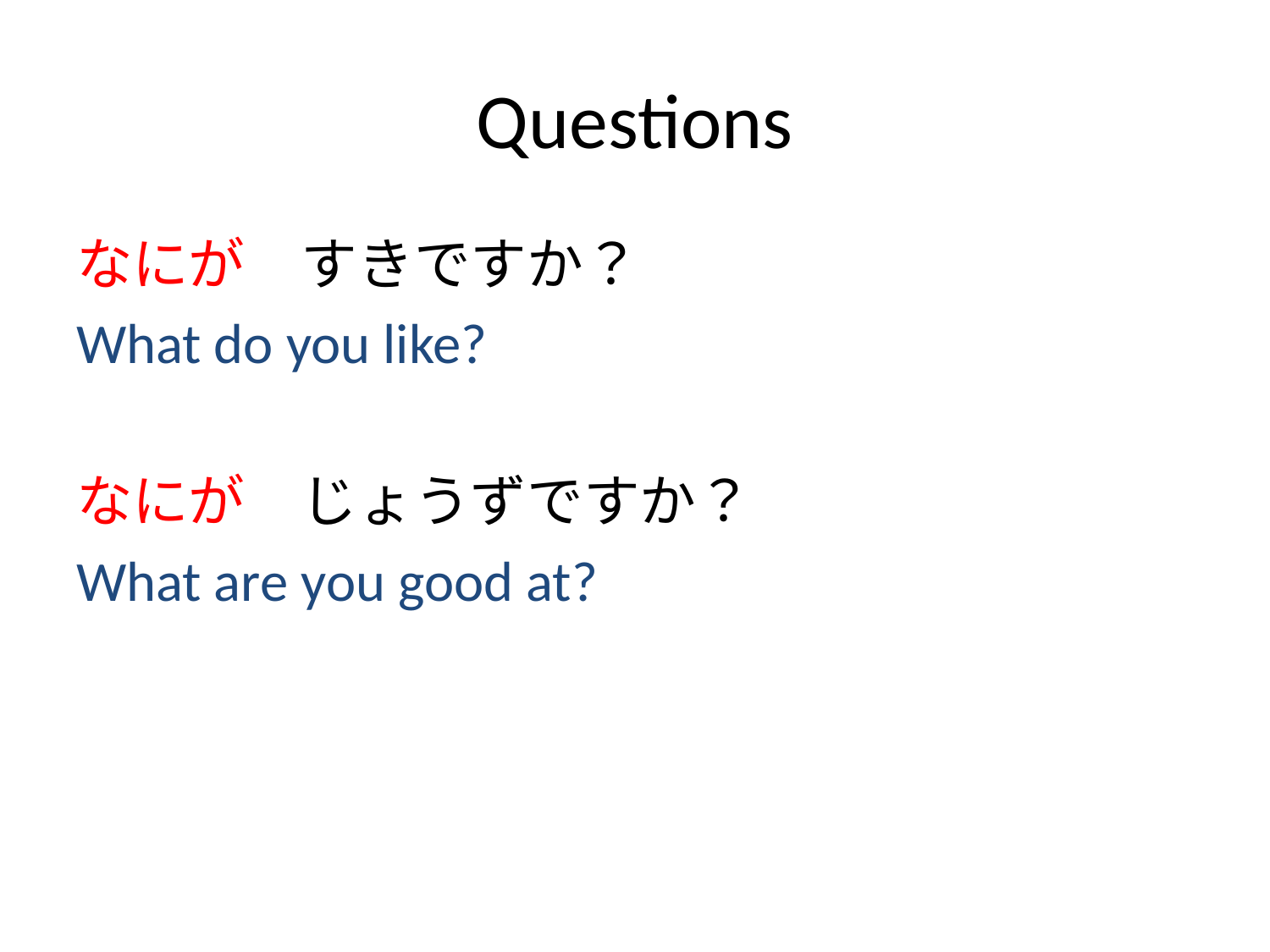

# Questions
なにが　すきですか？
What do you like?

なにが　じょうずですか？
What are you good at?